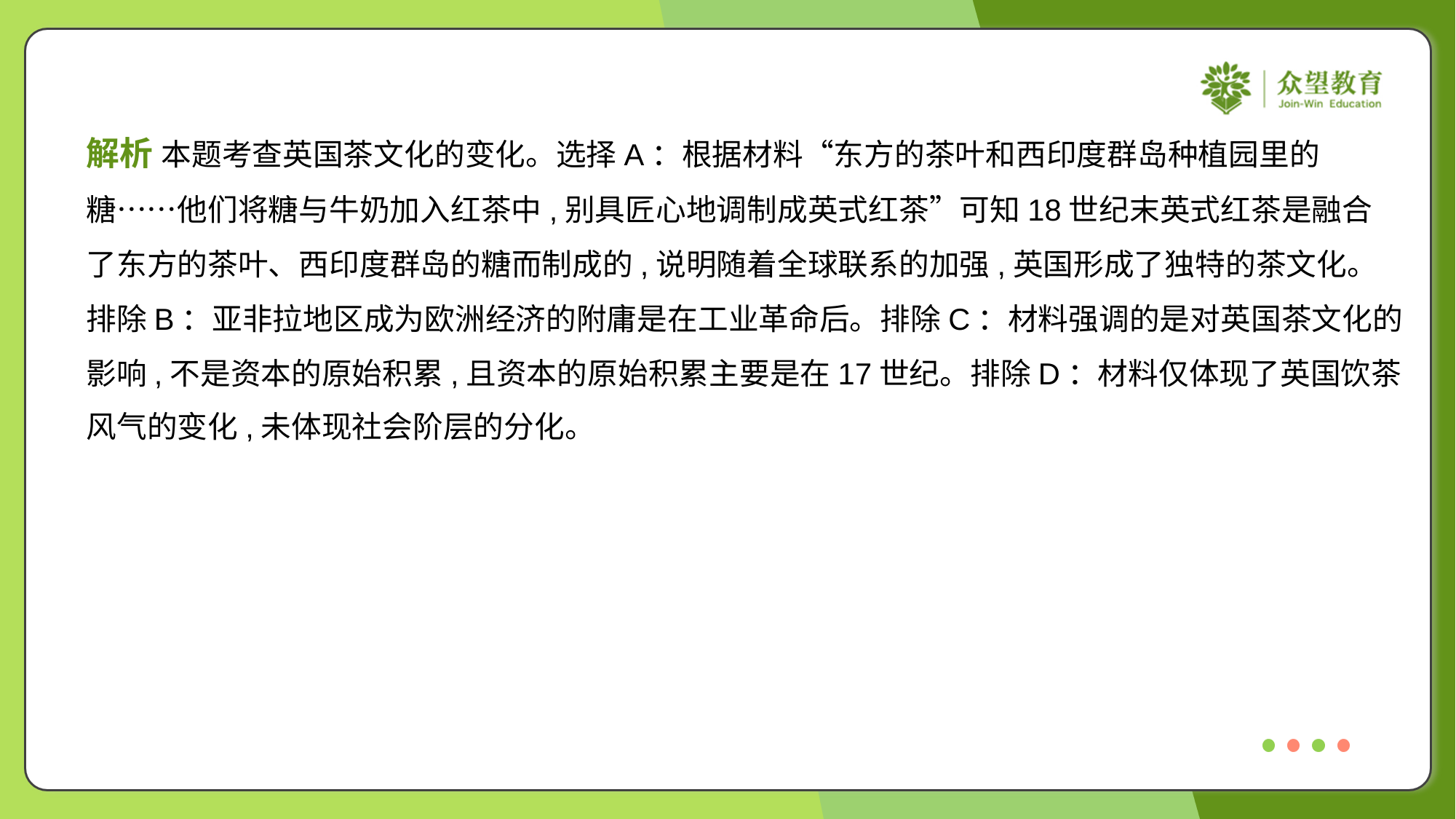

解析 本题考查英国茶文化的变化。选择A：根据材料“东方的茶叶和西印度群岛种植园里的
糖……他们将糖与牛奶加入红茶中,别具匠心地调制成英式红茶”可知18世纪末英式红茶是融合
了东方的茶叶、西印度群岛的糖而制成的,说明随着全球联系的加强,英国形成了独特的茶文化。
排除B：亚非拉地区成为欧洲经济的附庸是在工业革命后。排除C：材料强调的是对英国茶文化的
影响,不是资本的原始积累,且资本的原始积累主要是在17世纪。排除D：材料仅体现了英国饮茶
风气的变化,未体现社会阶层的分化。